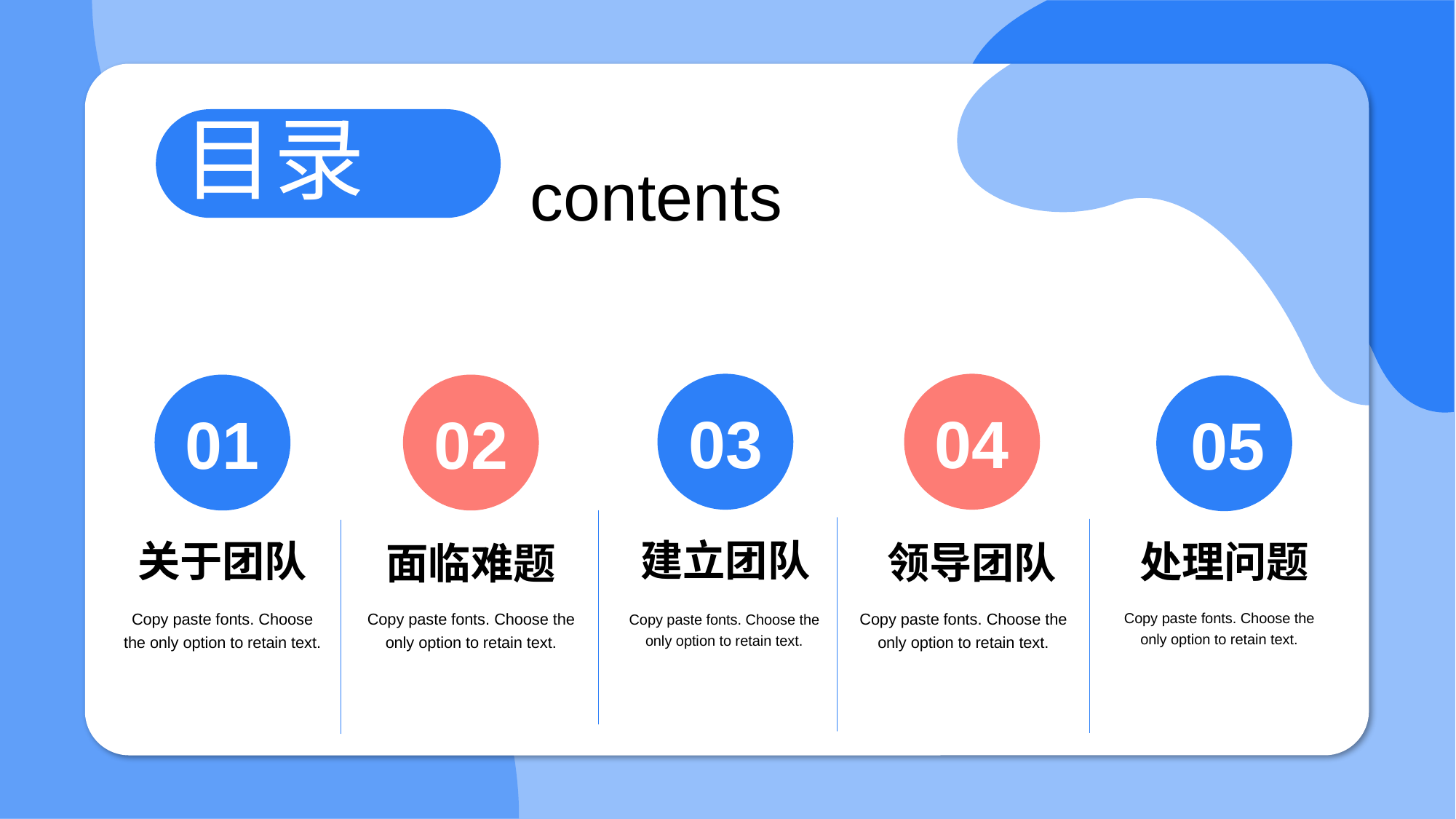

目录
contents

建立团队
Copy paste fonts. Choose the only option to retain text.

领导团队
Copy paste fonts. Choose the only option to retain text.

关于团队
Copy paste fonts. Choose the only option to retain text.

面临难题
Copy paste fonts. Choose the only option to retain text.

处理问题
Copy paste fonts. Choose the only option to retain text.
03
04
01
02
05